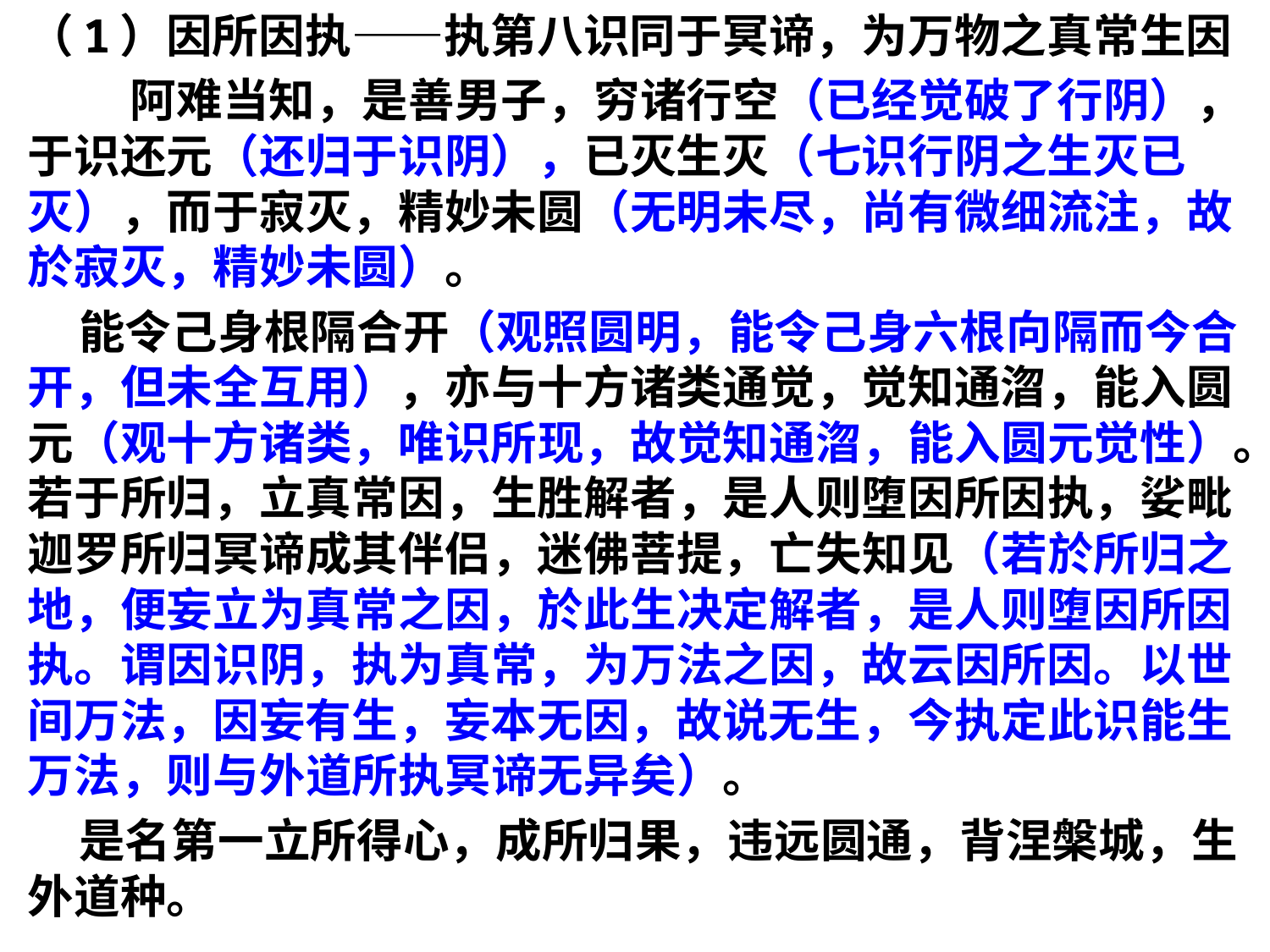

（1）因所因执——执第八识同于冥谛，为万物之真常生因
         阿难当知，是善男子，穷诸行空（已经觉破了行阴），于识还元（还归于识阴），已灭生灭（七识行阴之生灭已灭），而于寂灭，精妙未圆（无明未尽，尚有微细流注，故於寂灭，精妙未圆）。
    能令己身根隔合开（观照圆明，能令己身六根向隔而今合开，但未全互用），亦与十方诸类通觉，觉知通㳷，能入圆元（观十方诸类，唯识所现，故觉知通㳷，能入圆元觉性）。若于所归，立真常因，生胜解者，是人则堕因所因执，娑毗迦罗所归冥谛成其伴侣，迷佛菩提，亡失知见（若於所归之地，便妄立为真常之因，於此生决定解者，是人则堕因所因执。谓因识阴，执为真常，为万法之因，故云因所因。以世间万法，因妄有生，妄本无因，故说无生，今执定此识能生万法，则与外道所执冥谛无异矣）。
    是名第一立所得心，成所归果，违远圆通，背涅槃城，生外道种。